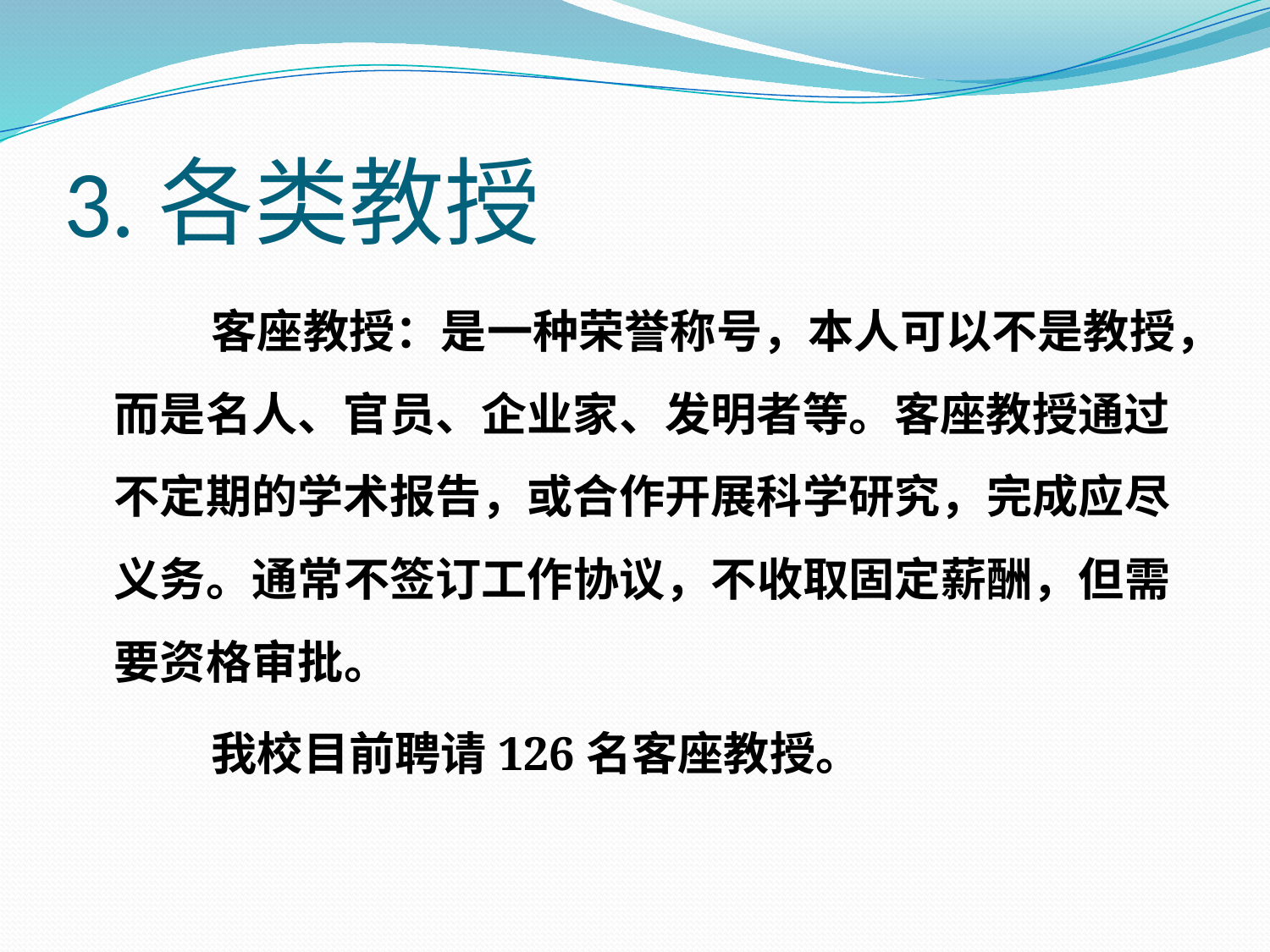

# 3.各类教授
            客座教授：是一种荣誉称号，本人可以不是教授，而是名人、官员、企业家、发明者等。客座教授通过不定期的学术报告，或合作开展科学研究，完成应尽义务。通常不签订工作协议，不收取固定薪酬，但需要资格审批。
            我校目前聘请126名客座教授。